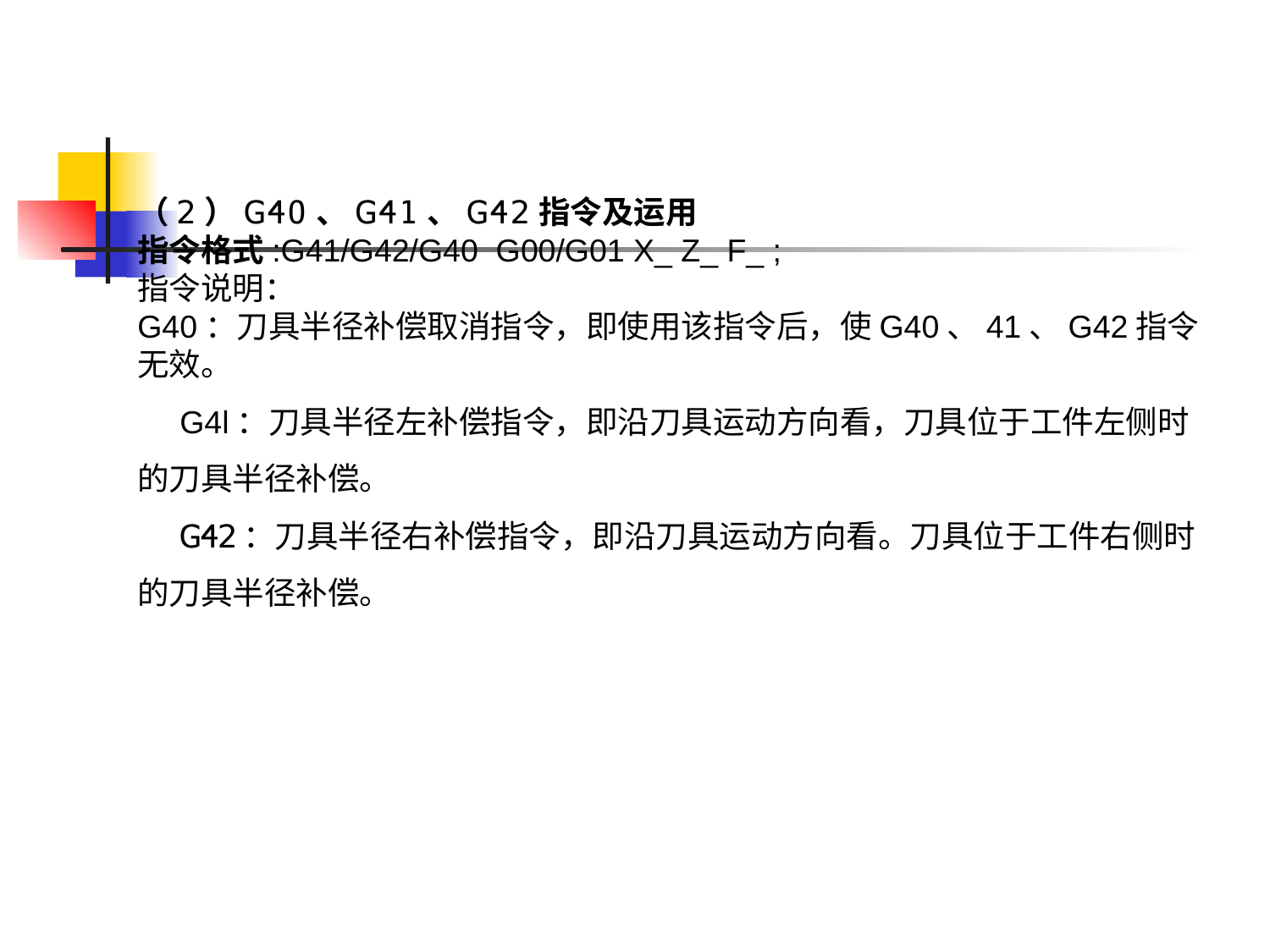

（2）G40、G41、G42指令及运用指令格式:G41/G42/G40  G00/G01 X_ Z_ F_ ;指令说明：G40：刀具半径补偿取消指令，即使用该指令后，使G40、41、G42指令无效。G4l：刀具半径左补偿指令，即沿刀具运动方向看，刀具位于工件左侧时的刀具半径补偿。
G42：刀具半径右补偿指令，即沿刀具运动方向看。刀具位于工件右侧时的刀具半径补偿。